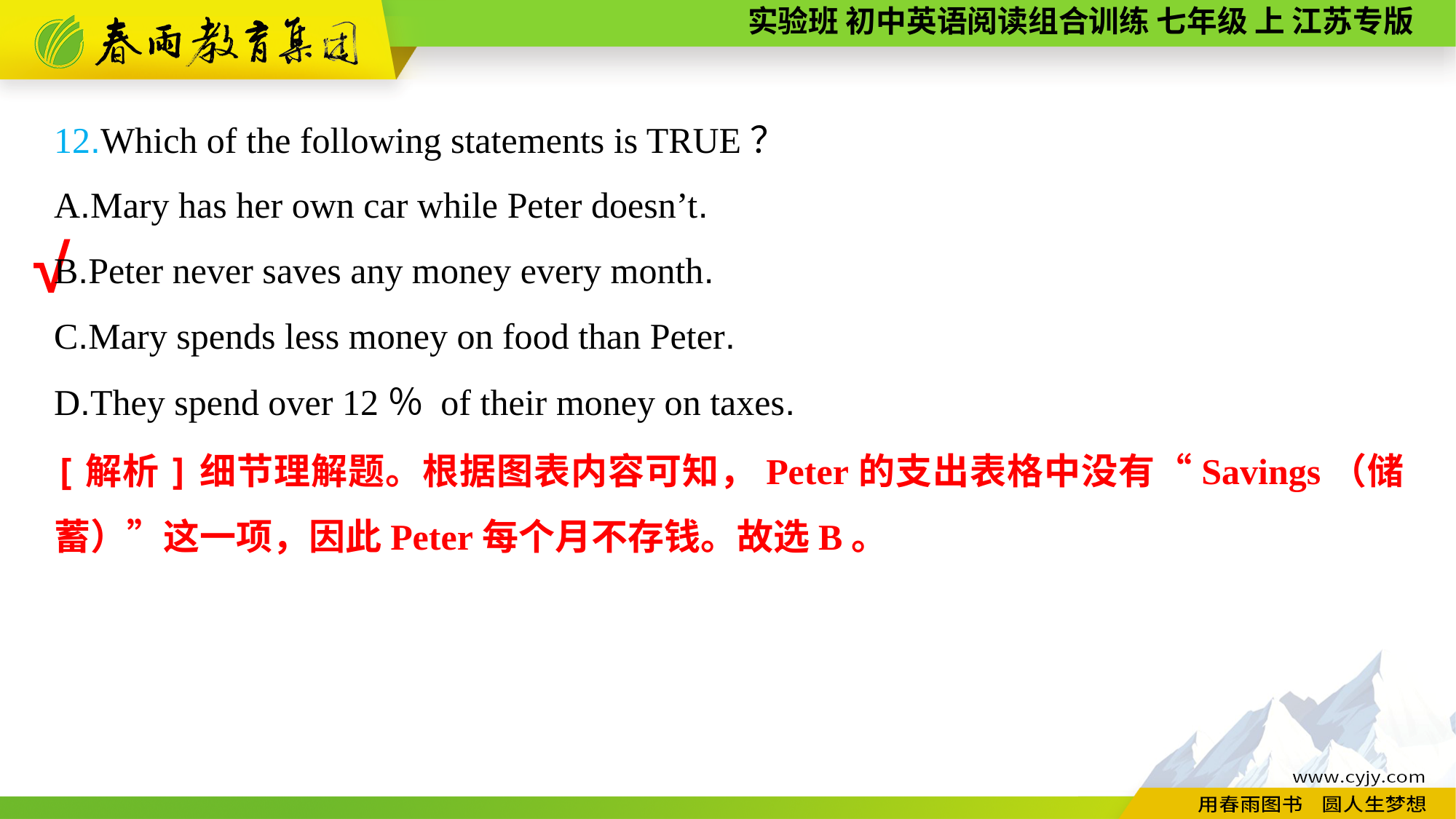

12.Which of the following statements is TRUE？
A.Mary has her own car while Peter doesn’t.
B.Peter never saves any money every month.
C.Mary spends less money on food than Peter.
D.They spend over 12％ of their money on taxes.
√
[解析]细节理解题。根据图表内容可知，Peter的支出表格中没有“Savings（储蓄）”这一项，因此Peter每个月不存钱。故选B。